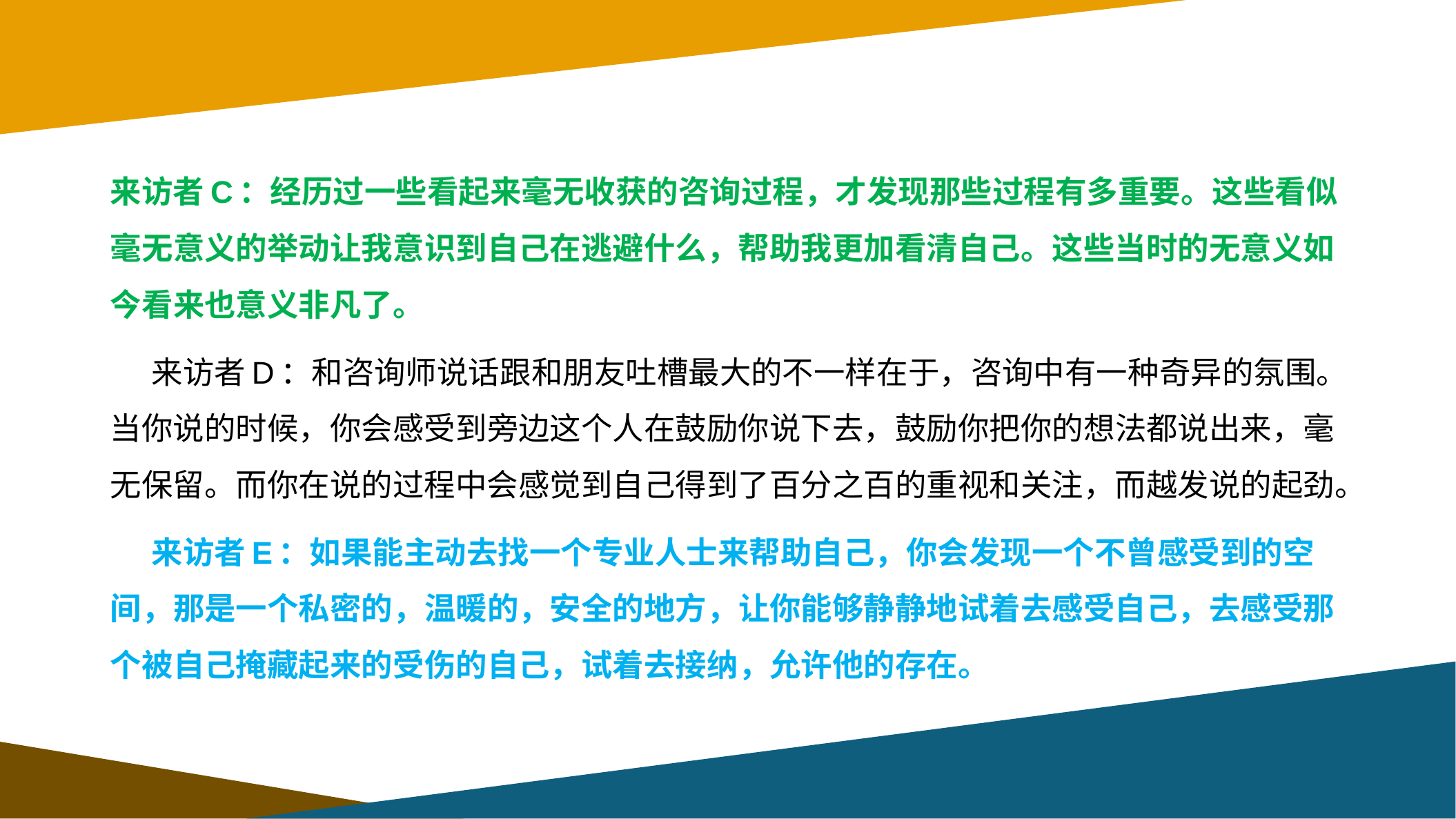

来访者C：经历过一些看起来毫无收获的咨询过程，才发现那些过程有多重要。这些看似毫无意义的举动让我意识到自己在逃避什么，帮助我更加看清自己。这些当时的无意义如今看来也意义非凡了。
     来访者D：和咨询师说话跟和朋友吐槽最大的不一样在于，咨询中有一种奇异的氛围。当你说的时候，你会感受到旁边这个人在鼓励你说下去，鼓励你把你的想法都说出来，毫无保留。而你在说的过程中会感觉到自己得到了百分之百的重视和关注，而越发说的起劲。
     来访者E：如果能主动去找一个专业人士来帮助自己，你会发现一个不曾感受到的空间，那是一个私密的，温暖的，安全的地方，让你能够静静地试着去感受自己，去感受那个被自己掩藏起来的受伤的自己，试着去接纳，允许他的存在。